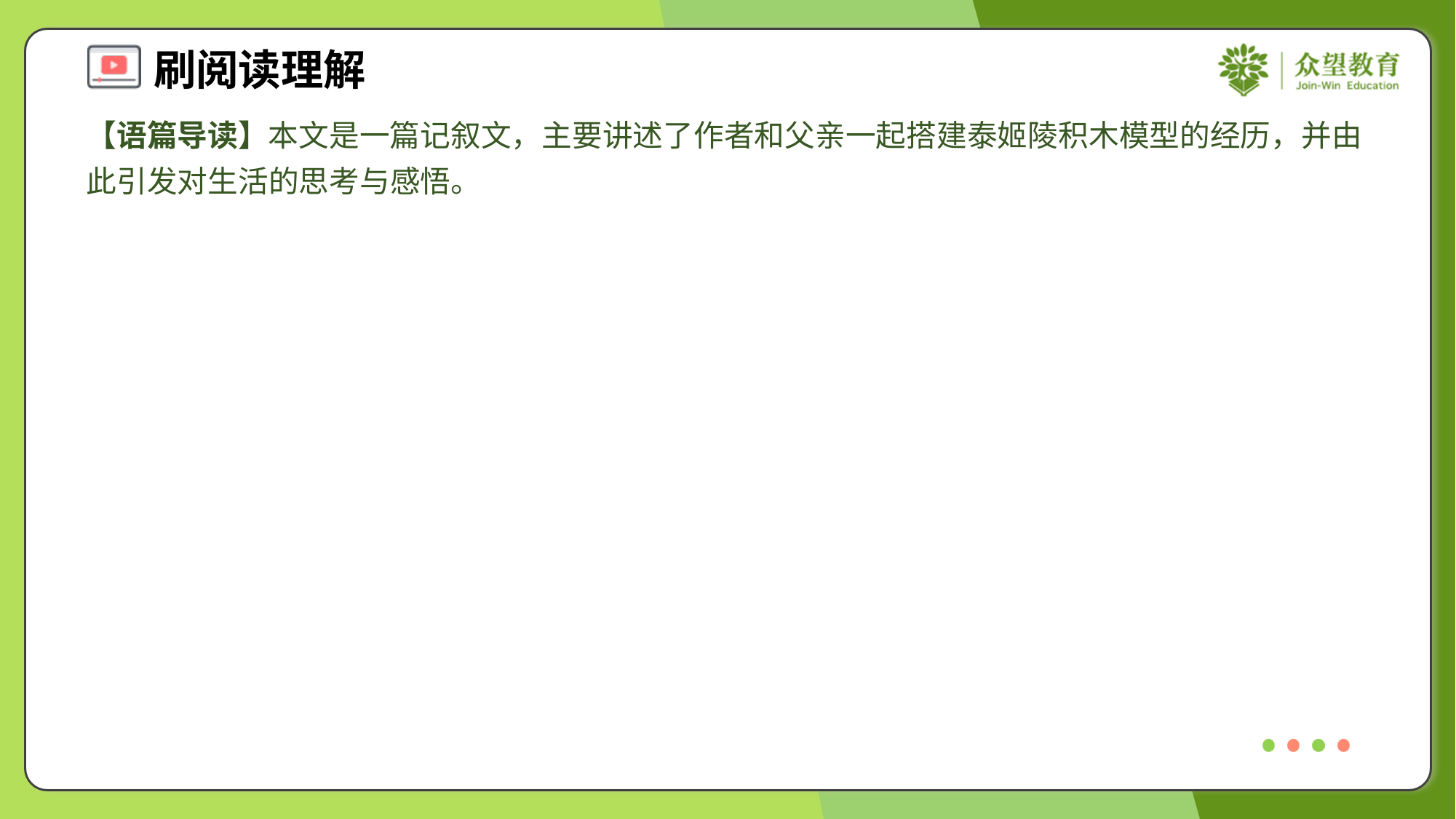

【语篇导读】本文是一篇记叙文，主要讲述了作者和父亲一起搭建泰姬陵积木模型的经历，并由此引发对生活的思考与感悟。